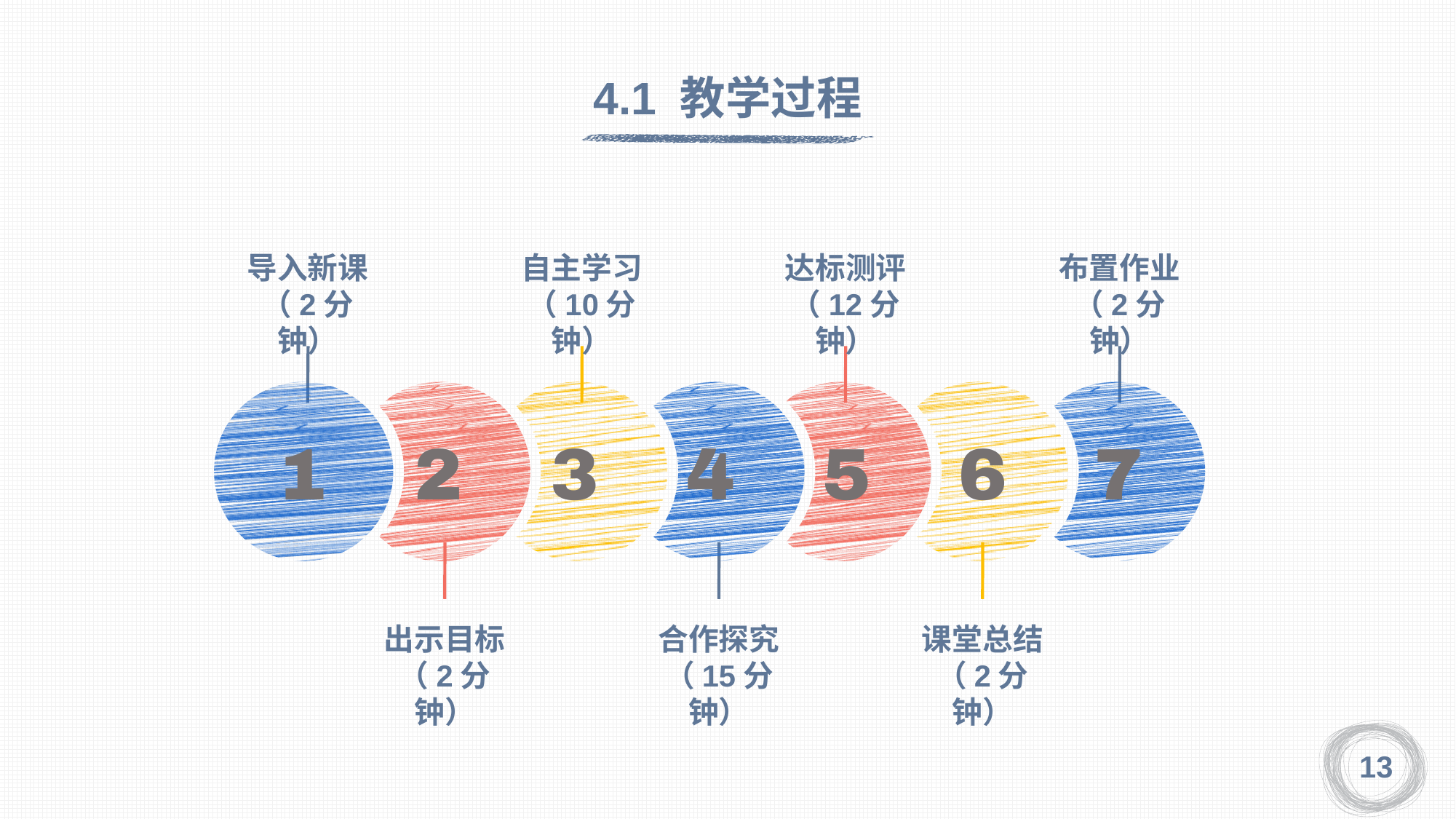

4.1 教学过程

导入新课
（2分钟）
自主学习
（10分钟）
达标测评（12分钟）
布置作业（2分钟）

1
2
3
4
5
6
7
出示目标（2分钟）
合作探究（15分钟）
课堂总结（2分钟）

13